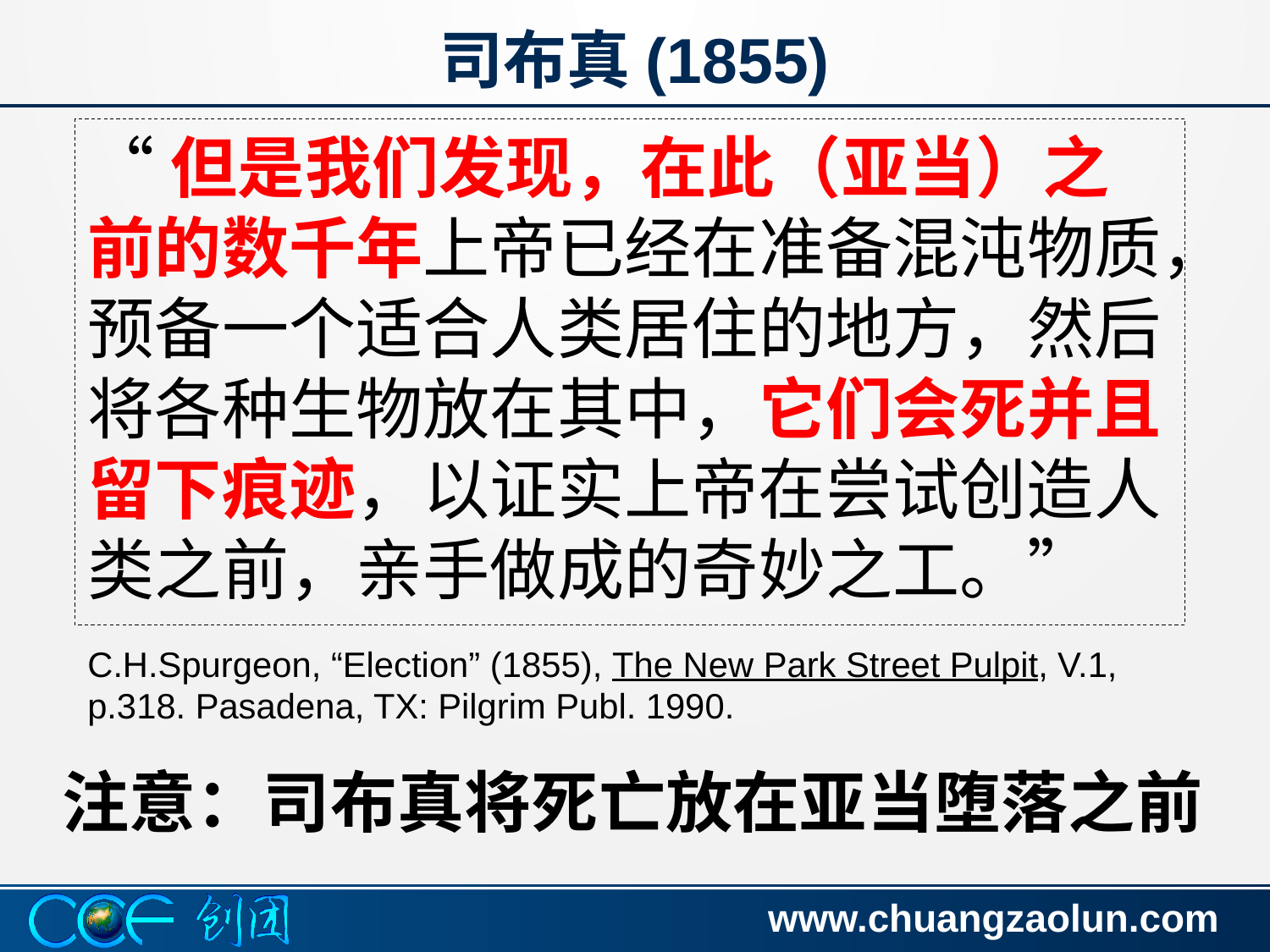

# 司布真(1855)
“但是我们发现，在此（亚当）之前的数千年上帝已经在准备混沌物质，预备一个适合人类居住的地方，然后将各种生物放在其中，它们会死并且留下痕迹，以证实上帝在尝试创造人类之前，亲手做成的奇妙之工。”
C.H.Spurgeon, “Election” (1855), The New Park Street Pulpit, V.1, p.318. Pasadena, TX: Pilgrim Publ. 1990.
注意：司布真将死亡放在亚当堕落之前